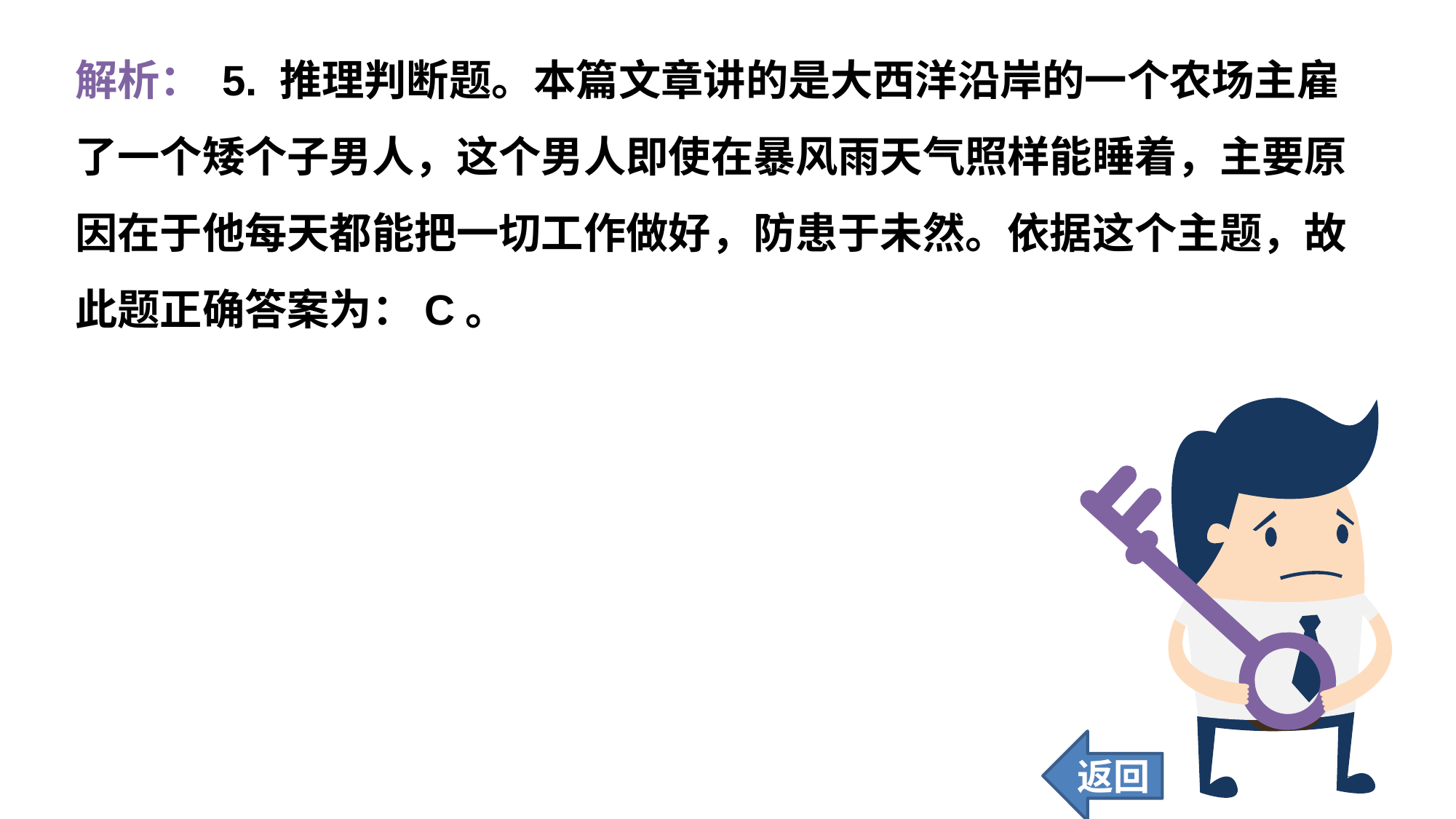

解析： 5. 推理判断题。本篇文章讲的是大西洋沿岸的一个农场主雇了一个矮个子男人，这个男人即使在暴风雨天气照样能睡着，主要原因在于他每天都能把一切工作做好，防患于未然。依据这个主题，故此题正确答案为：C。

返回
272